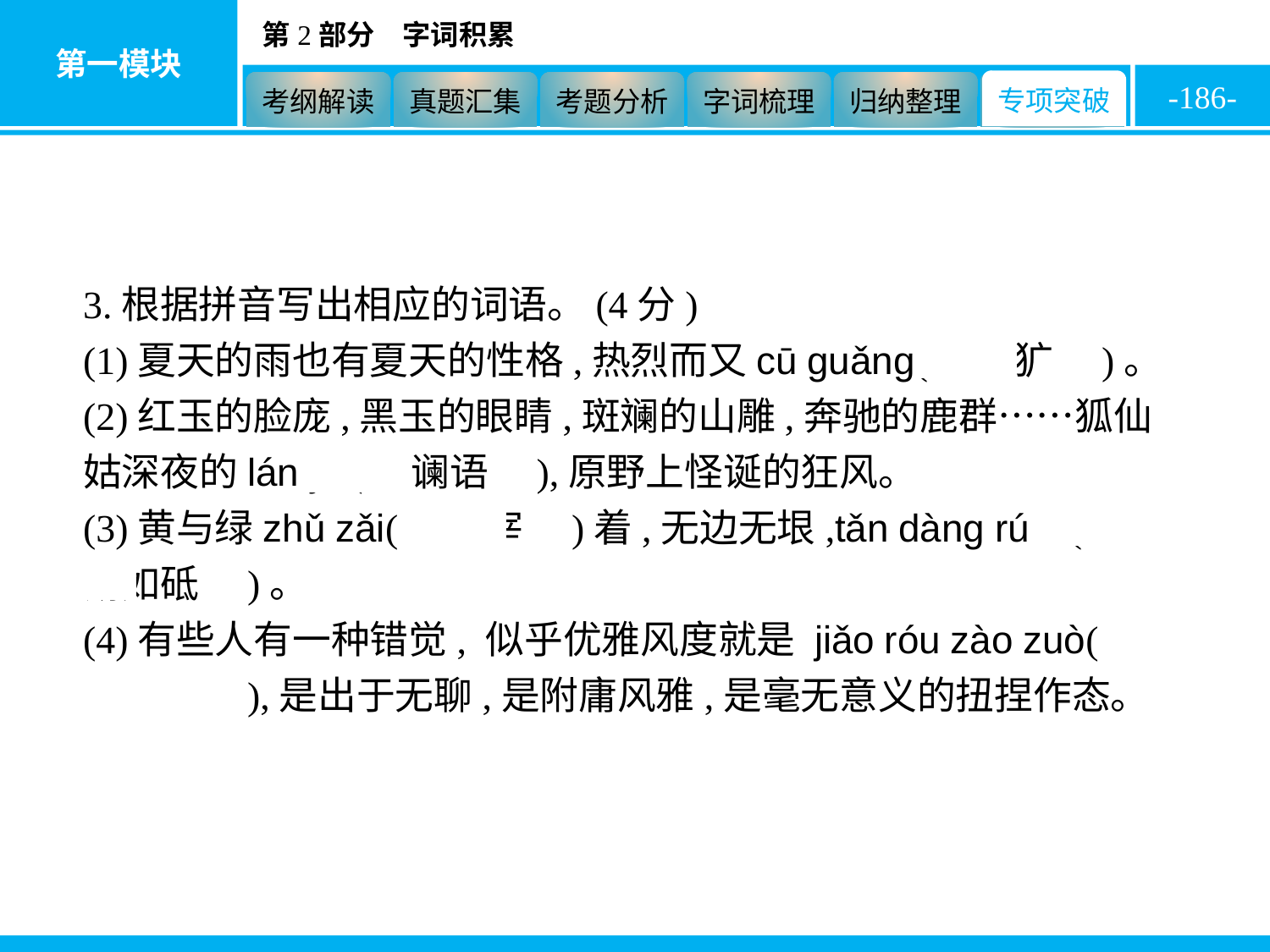

-186-
3.根据拼音写出相应的词语。(4分)
(1)夏天的雨也有夏天的性格,热烈而又cū guǎng(　粗犷　)。
(2)红玉的脸庞,黑玉的眼睛,斑斓的山雕,奔驰的鹿群……狐仙姑深夜的lán yǔ(　谰语　),原野上怪诞的狂风。
(3)黄与绿zhǔ zǎi(　主宰　)着,无边无垠,tǎn dàng rú dǐ(　坦荡如砥　)。
(4)有些人有一种错觉, 似乎优雅风度就是 jiǎo róu zào zuò(　矫揉造作　),是出于无聊,是附庸风雅,是毫无意义的扭捏作态。